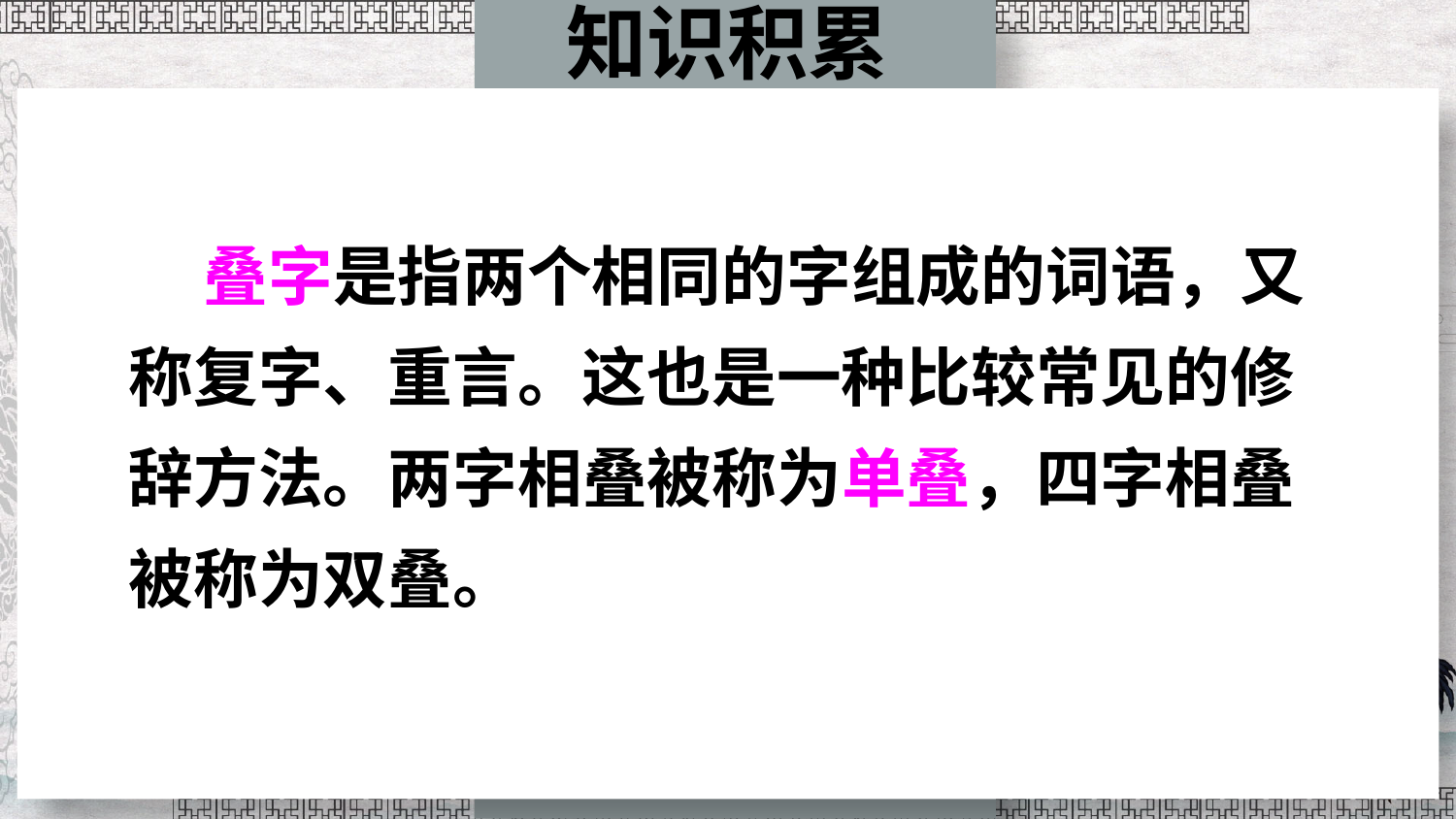

知识积累
    叠字是指两个相同的字组成的词语，又称复字、重言。这也是一种比较常见的修辞方法。两字相叠被称为单叠，四字相叠被称为双叠。